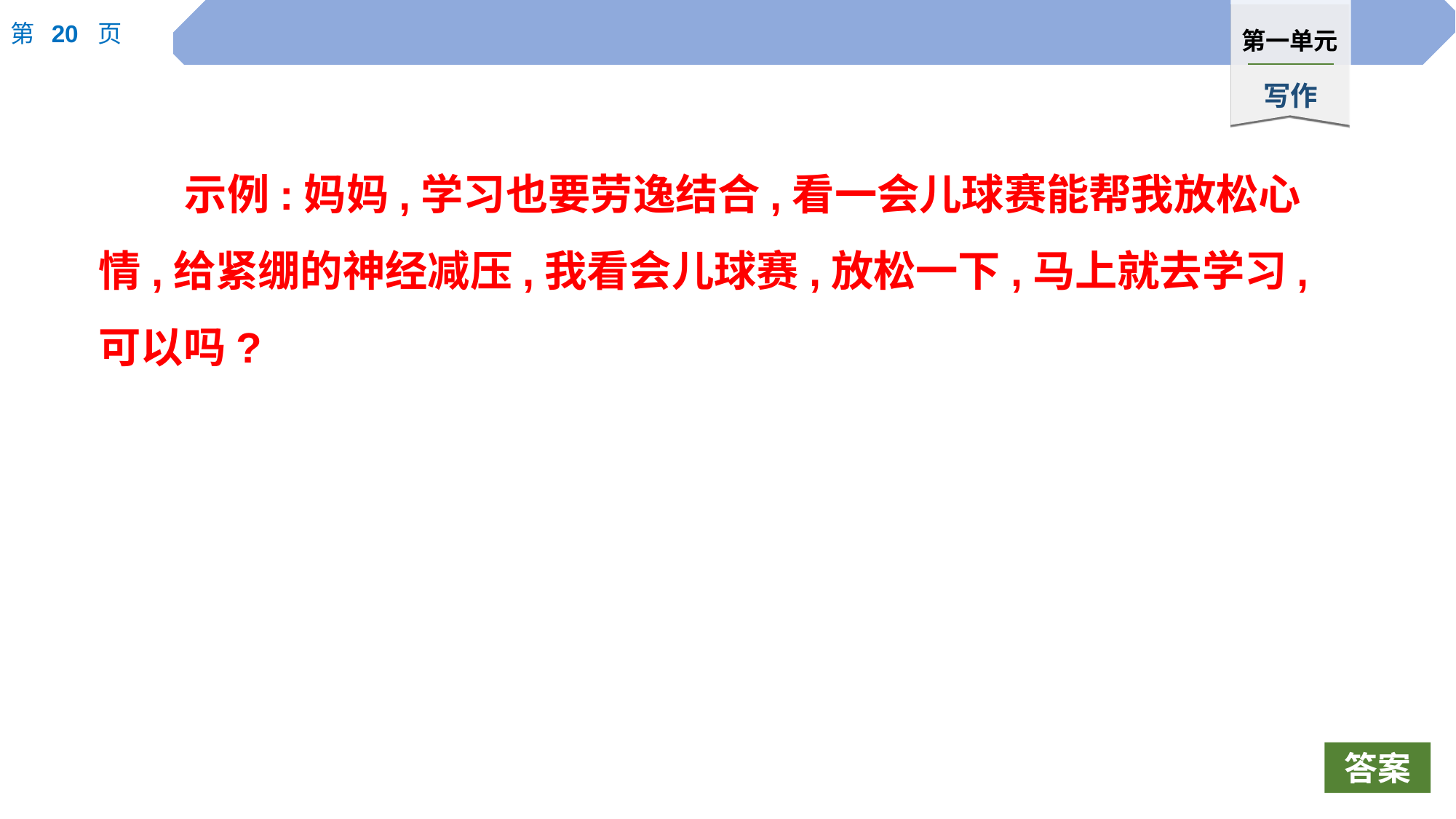

示例:妈妈,学习也要劳逸结合,看一会儿球赛能帮我放松心情,给紧绷的神经减压,我看会儿球赛,放松一下,马上就去学习,可以吗?
答案